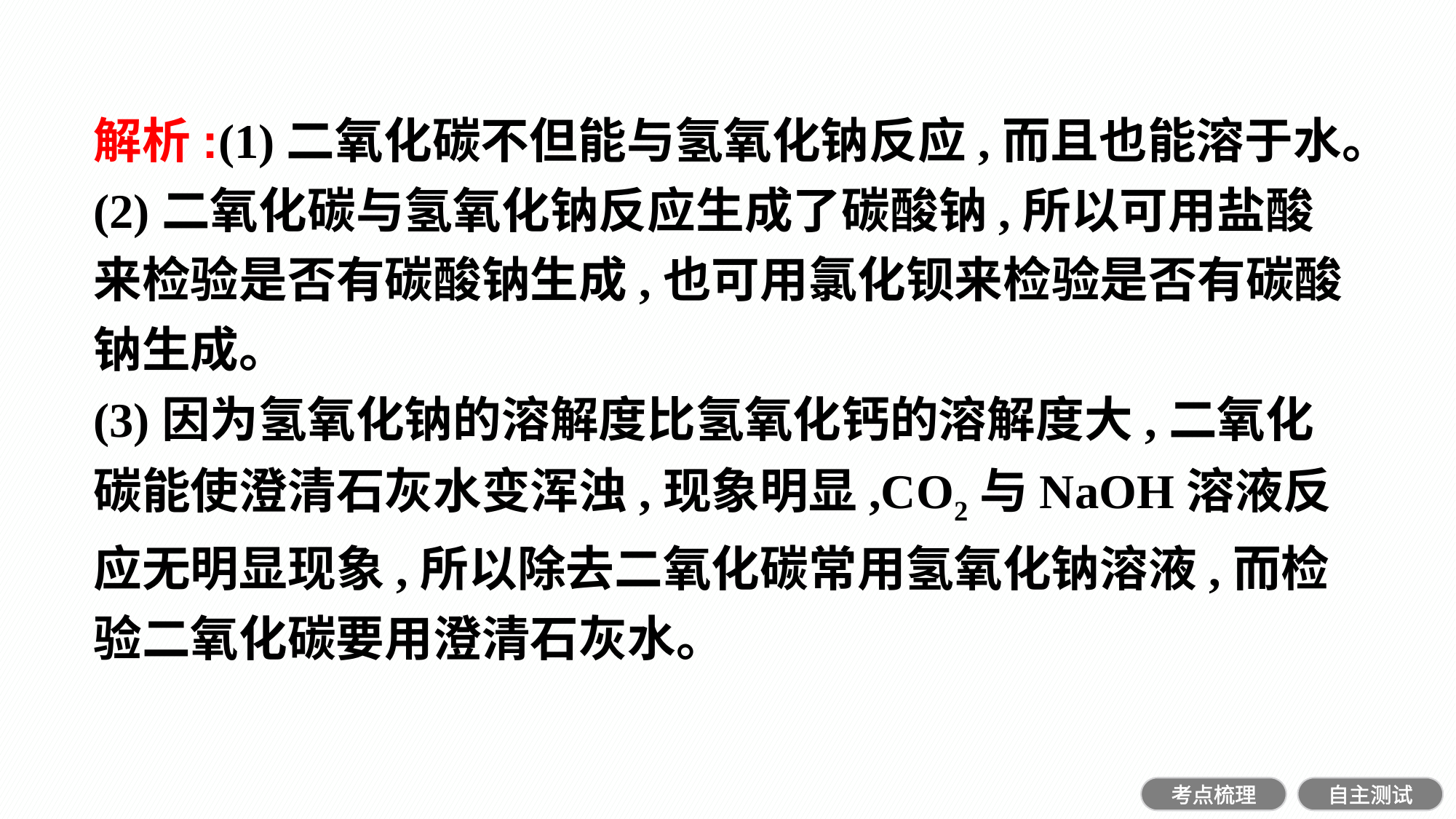

解析:(1)二氧化碳不但能与氢氧化钠反应,而且也能溶于水。
(2)二氧化碳与氢氧化钠反应生成了碳酸钠,所以可用盐酸来检验是否有碳酸钠生成,也可用氯化钡来检验是否有碳酸钠生成。
(3)因为氢氧化钠的溶解度比氢氧化钙的溶解度大,二氧化碳能使澄清石灰水变浑浊,现象明显,CO2与NaOH溶液反应无明显现象,所以除去二氧化碳常用氢氧化钠溶液,而检验二氧化碳要用澄清石灰水。